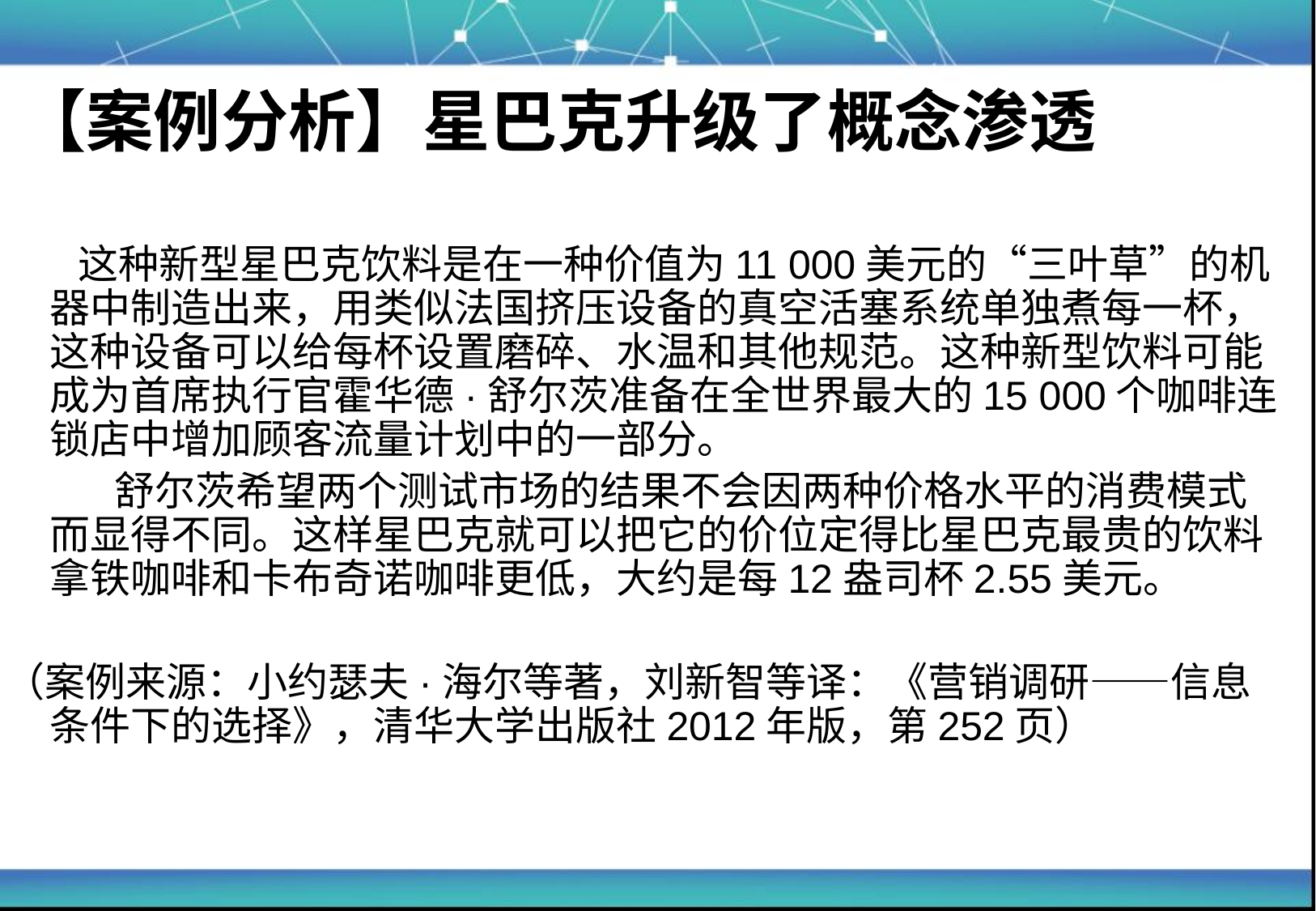

# 【案例分析】星巴克升级了概念渗透
                 这种新型星巴克饮料是在一种价值为11 000美元的“三叶草”的机器中制造出来，用类似法国挤压设备的真空活塞系统单独煮每一杯，这种设备可以给每杯设置磨碎、水温和其他规范。这种新型饮料可能成为首席执行官霍华德·舒尔茨准备在全世界最大的15 000个咖啡连锁店中增加顾客流量计划中的一部分。
           舒尔茨希望两个测试市场的结果不会因两种价格水平的消费模式而显得不同。这样星巴克就可以把它的价位定得比星巴克最贵的饮料拿铁咖啡和卡布奇诺咖啡更低，大约是每12盎司杯2.55美元。
（案例来源：小约瑟夫·海尔等著，刘新智等译：《营销调研——信息条件下的选择》，清华大学出版社2012年版，第252页）